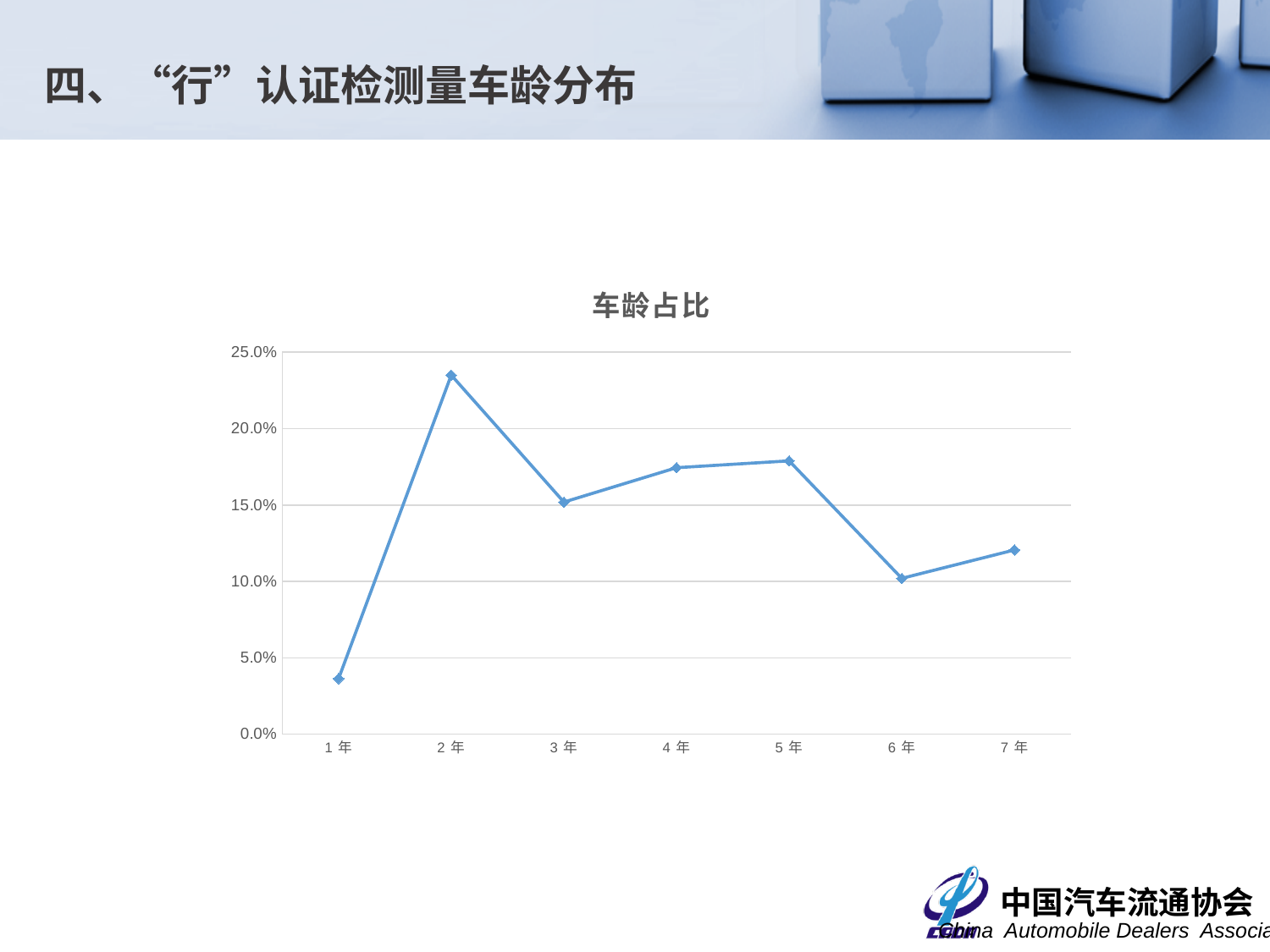

四、“行”认证检测量车龄分布

### Chart: 车龄占比

| Category | 占比 |
|---|---|
| 1年 | 0.03638914101823583 |
| 2年 | 0.235 |
| 3年 | 0.1519102236158099 |
| 4年 | 0.17443683472233681 |
| 5年 | 0.17889264790824325 |
| 6年 | 0.102 |
| 7年 | 0.12055450119646835 |